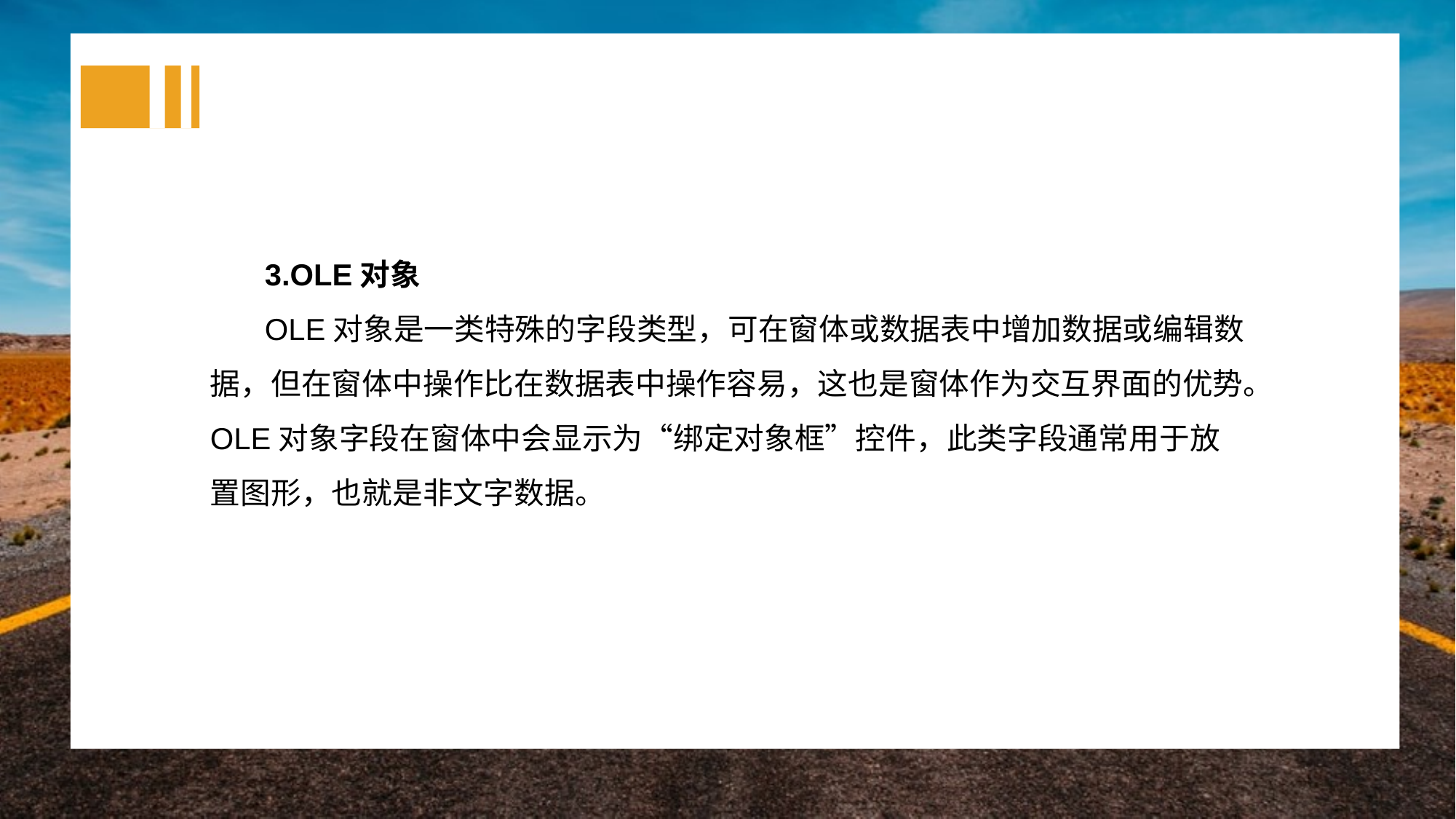

3.OLE对象
OLE对象是一类特殊的字段类型，可在窗体或数据表中增加数据或编辑数据，但在窗体中操作比在数据表中操作容易，这也是窗体作为交互界面的优势。OLE对象字段在窗体中会显示为“绑定对象框”控件，此类字段通常用于放置图形，也就是非文字数据。